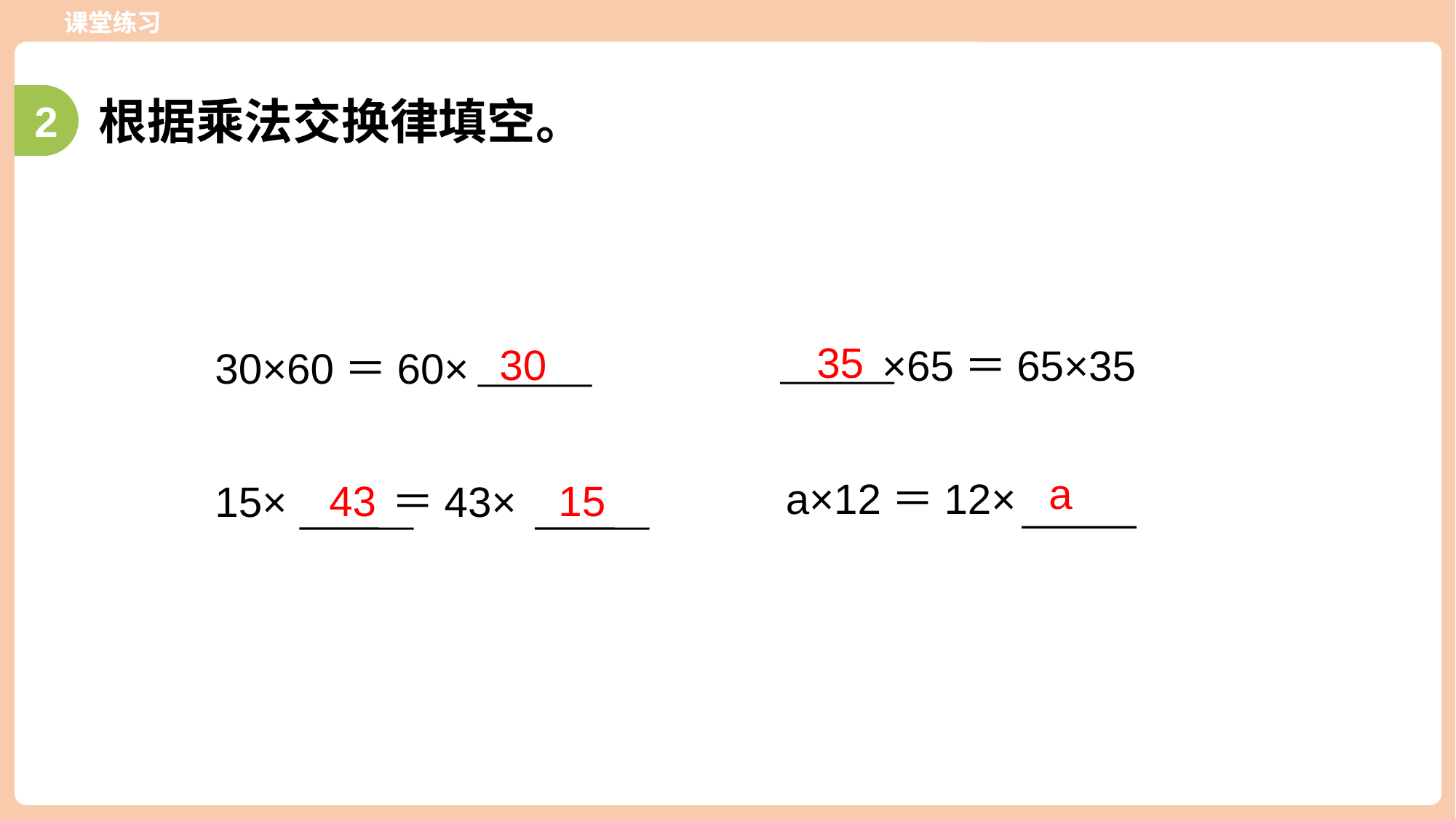

课堂练习
2
根据乘法交换律填空。
35
30
    ×65＝65×35
30×60＝60×

a
a×12＝12×
43
15
15×        ＝43×